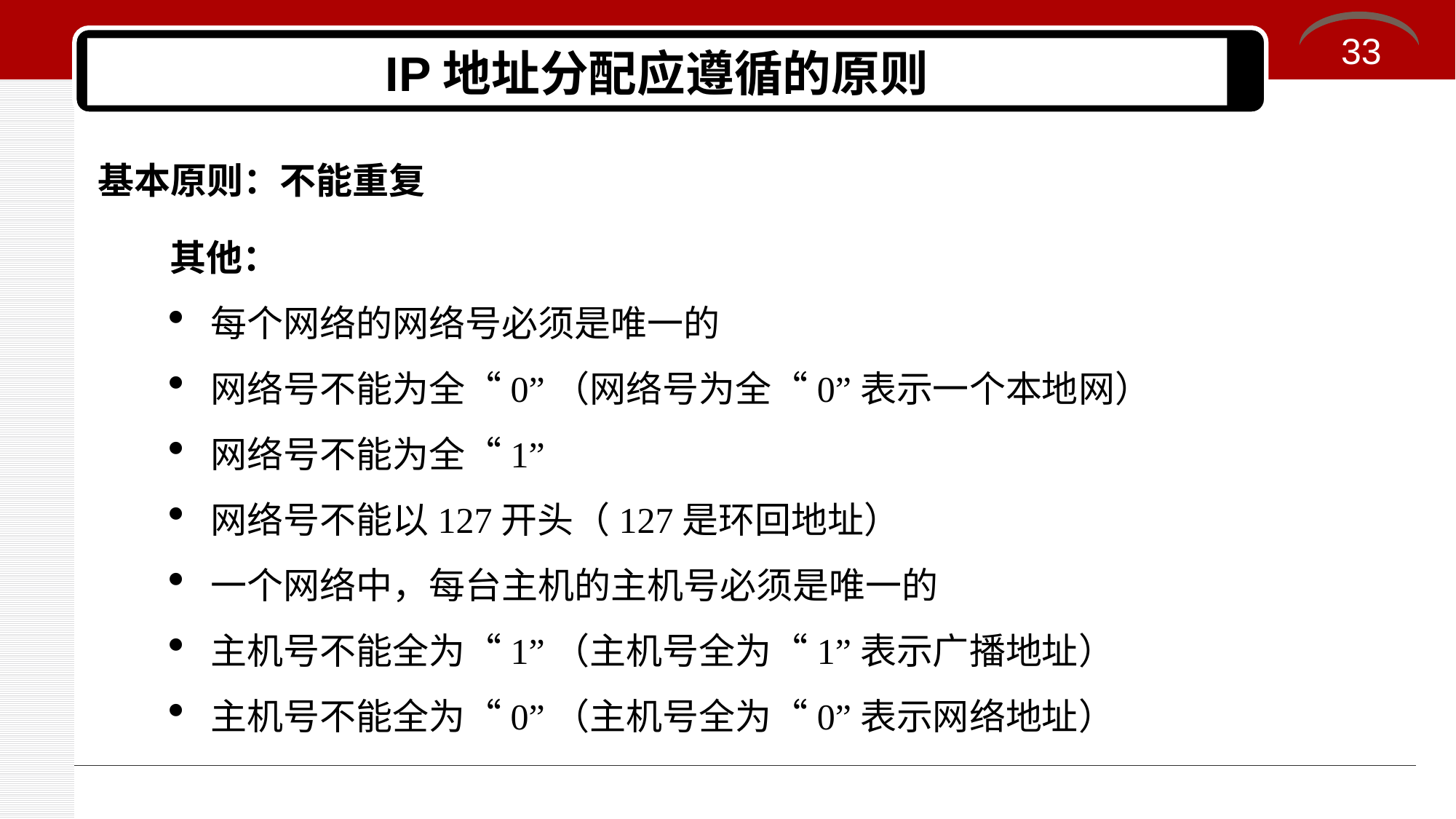

33
# IP地址分配应遵循的原则
基本原则：不能重复
其他：
每个网络的网络号必须是唯一的
网络号不能为全“0”（网络号为全“0”表示一个本地网）
网络号不能为全“1”
网络号不能以127开头（127是环回地址）
一个网络中，每台主机的主机号必须是唯一的
主机号不能全为“1”（主机号全为“1”表示广播地址）
主机号不能全为“0”（主机号全为“0”表示网络地址）